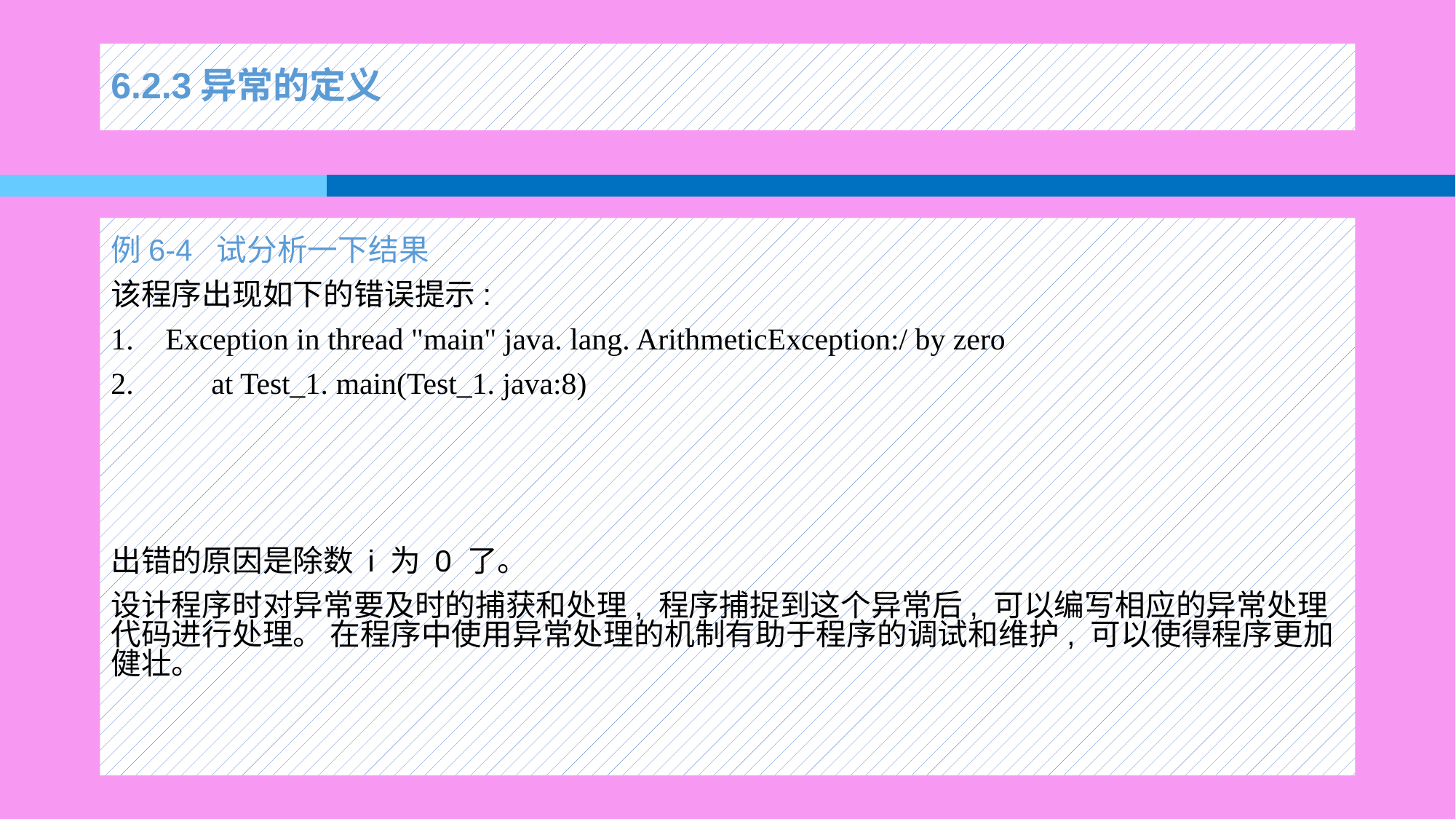

# 6.2.3异常的定义
例6-4  试分析一下结果
该程序出现如下的错误提示:
Exception in thread "main" java. lang. ArithmeticException:/ by zero
      at Test_1. main(Test_1. java:8)

出错的原因是除数 i 为 0 了。
设计程序时对异常要及时的捕获和处理, 程序捕捉到这个异常后, 可以编写相应的异常处理代码进行处理。 在程序中使用异常处理的机制有助于程序的调试和维护, 可以使得程序更加健壮。